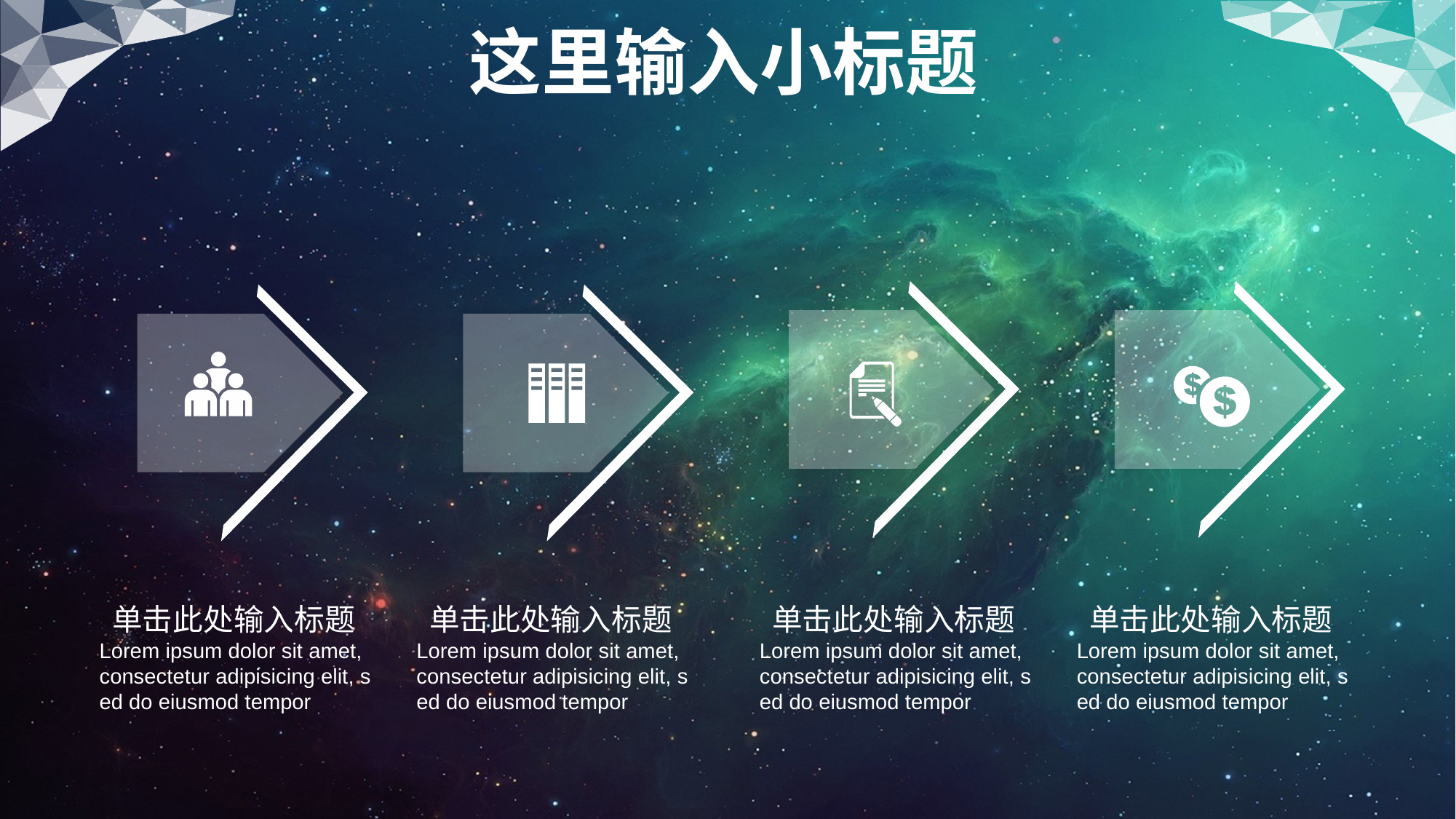

这里输入小标题

 单击此处输入标题
Lorem ipsum dolor sit amet,
consectetur adipisicing elit, s
ed do eiusmod tempor
 单击此处输入标题
Lorem ipsum dolor sit amet,
consectetur adipisicing elit, s
ed do eiusmod tempor
 单击此处输入标题
Lorem ipsum dolor sit amet,
consectetur adipisicing elit, s
ed do eiusmod tempor
 单击此处输入标题
Lorem ipsum dolor sit amet,
consectetur adipisicing elit, s
ed do eiusmod tempor